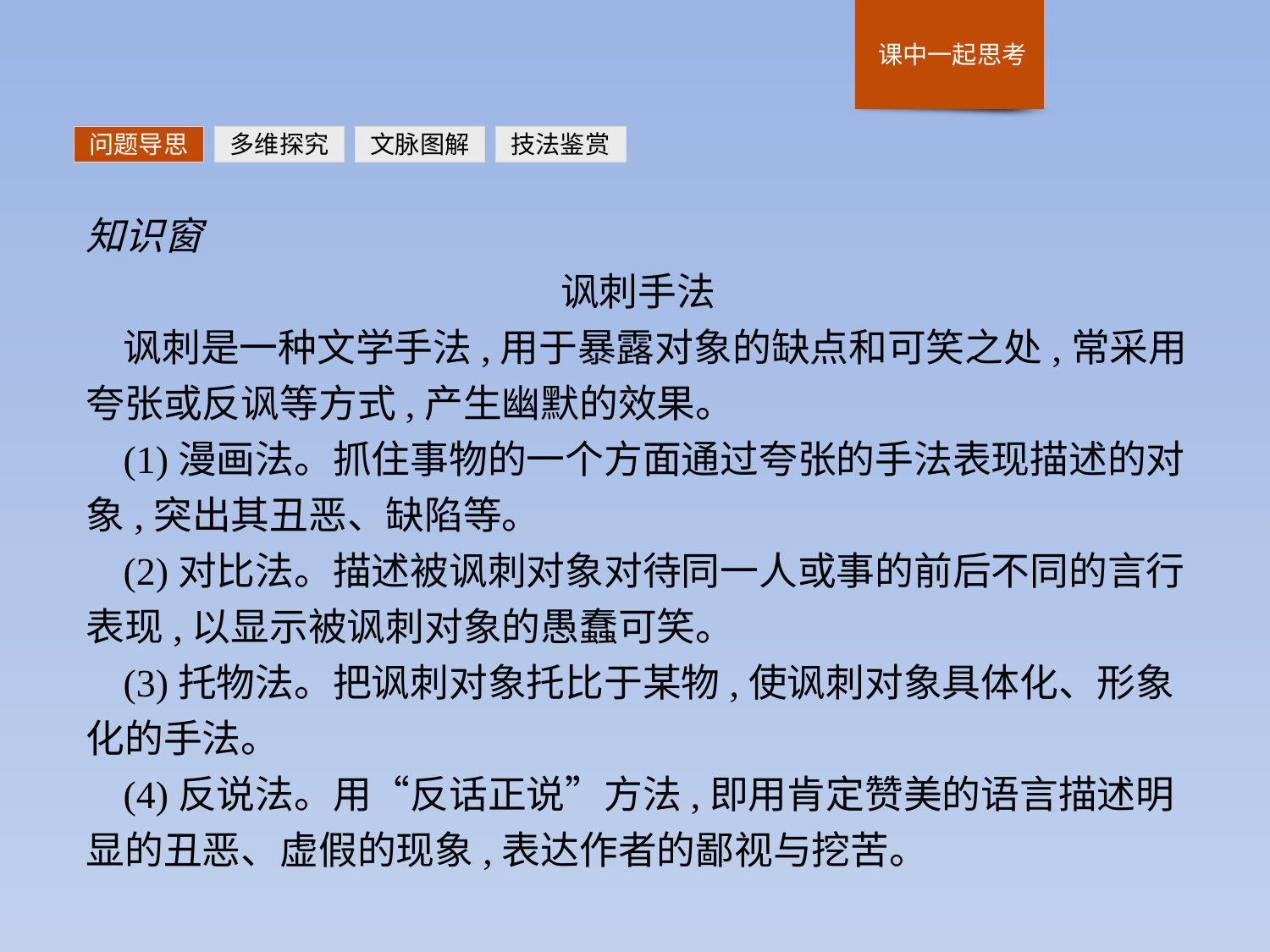

问题导思
多维探究
文脉图解
技法鉴赏
知识窗
讽刺手法
讽刺是一种文学手法,用于暴露对象的缺点和可笑之处,常采用夸张或反讽等方式,产生幽默的效果。
(1)漫画法。抓住事物的一个方面通过夸张的手法表现描述的对象,突出其丑恶、缺陷等。
(2)对比法。描述被讽刺对象对待同一人或事的前后不同的言行表现,以显示被讽刺对象的愚蠢可笑。
(3)托物法。把讽刺对象托比于某物,使讽刺对象具体化、形象化的手法。
(4)反说法。用“反话正说”方法,即用肯定赞美的语言描述明显的丑恶、虚假的现象,表达作者的鄙视与挖苦。